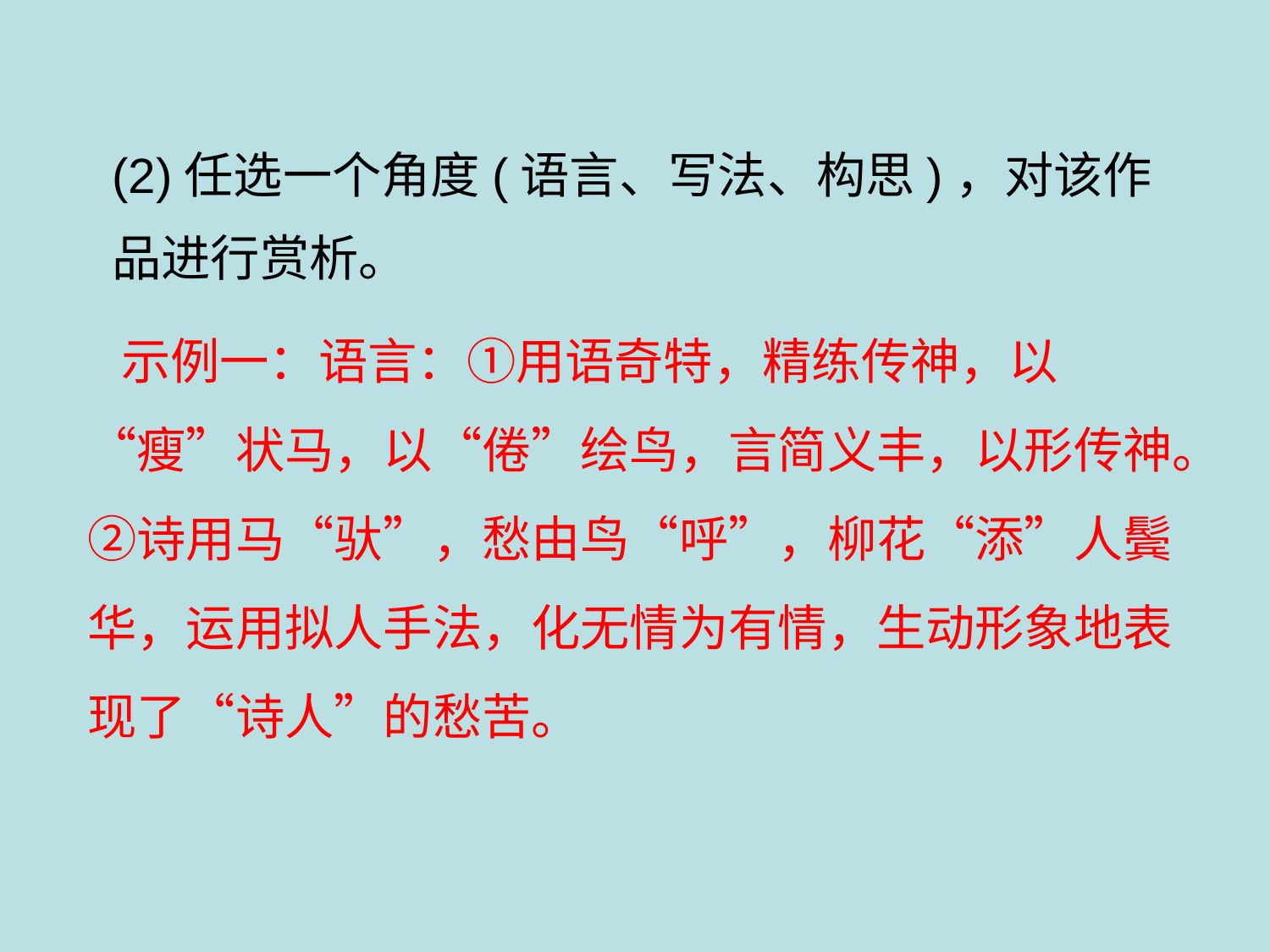

(2)任选一个角度(语言、写法、构思)，对该作品进行赏析。
  示例一：语言：①用语奇特，精练传神，以“瘦”状马，以“倦”绘鸟，言简义丰，以形传神。②诗用马“驮”，愁由鸟“呼”，柳花“添”人鬓华，运用拟人手法，化无情为有情，生动形象地表现了“诗人”的愁苦。